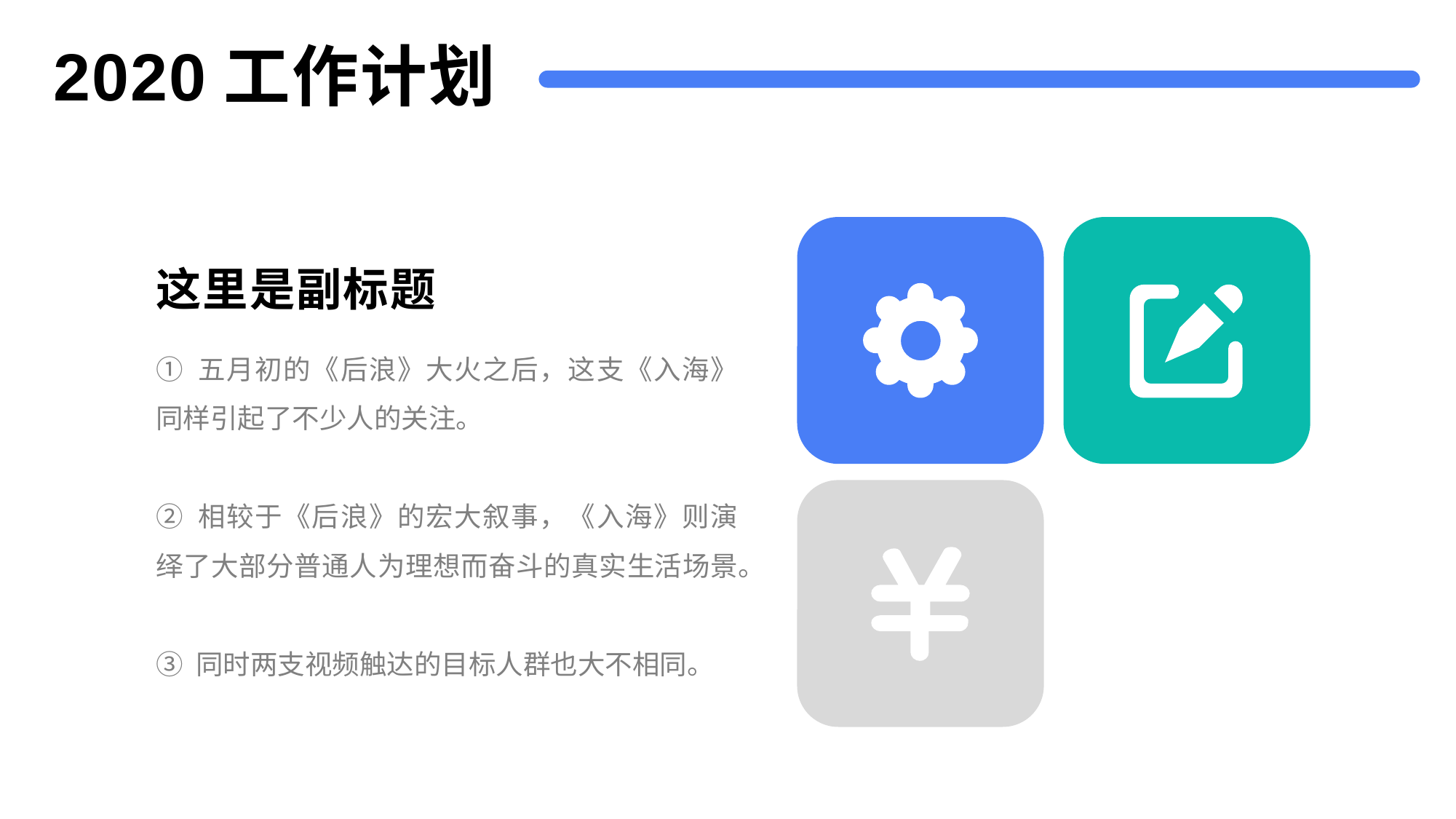

# 2020工作计划

这里是副标题
① 五月初的《后浪》大火之后，这支《入海》 同样引起了不少人的关注。

② 相较于《后浪》的宏大叙事，《入海》则演绎了大部分普通人为理想而奋斗的真实生活场景。

③ 同时两支视频触达的目标人群也大不相同。